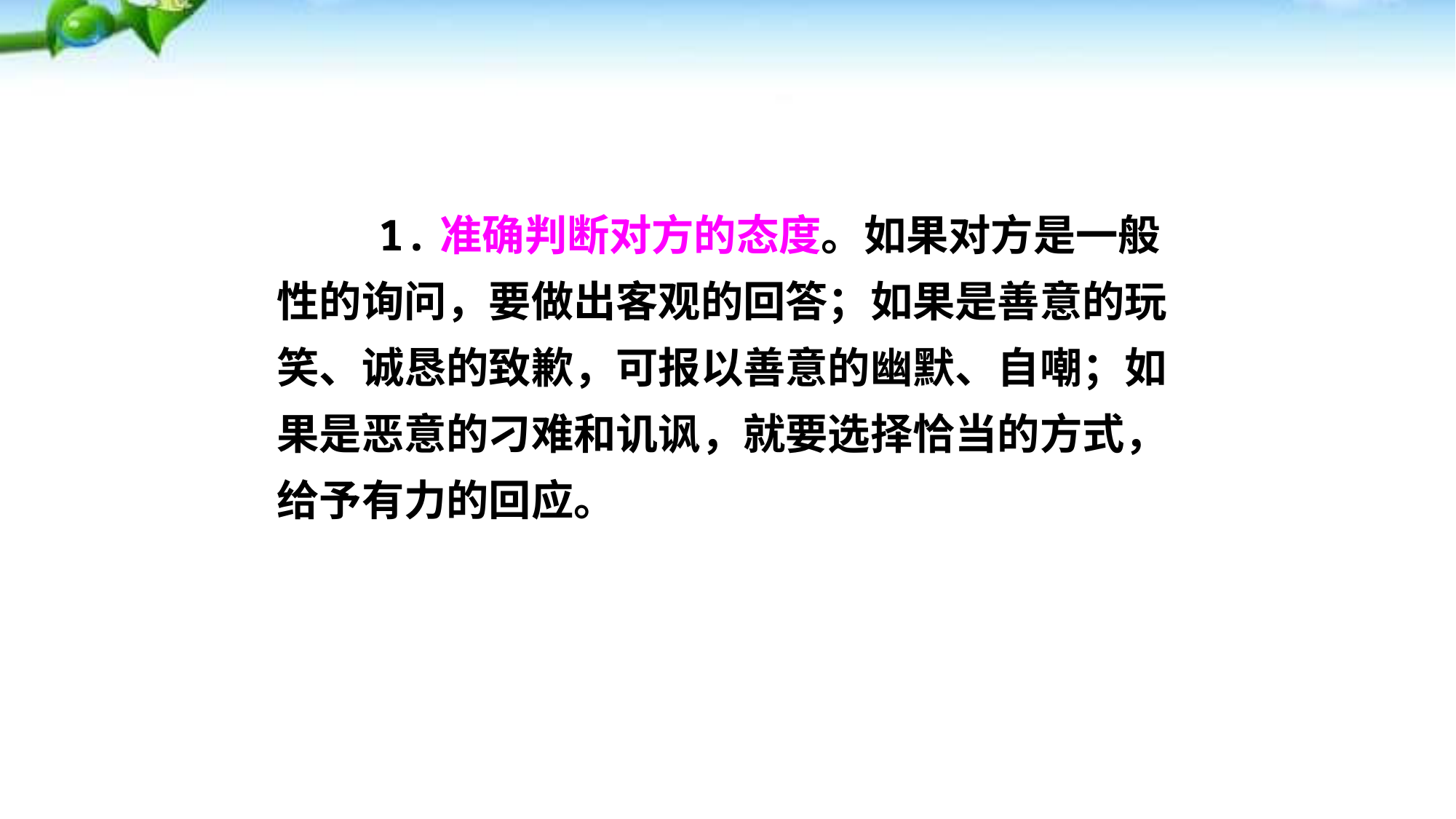

1.准确判断对方的态度。如果对方是一般性的询问，要做出客观的回答；如果是善意的玩笑、诚恳的致歉，可报以善意的幽默、自嘲；如果是恶意的刁难和讥讽，就要选择恰当的方式，给予有力的回应。